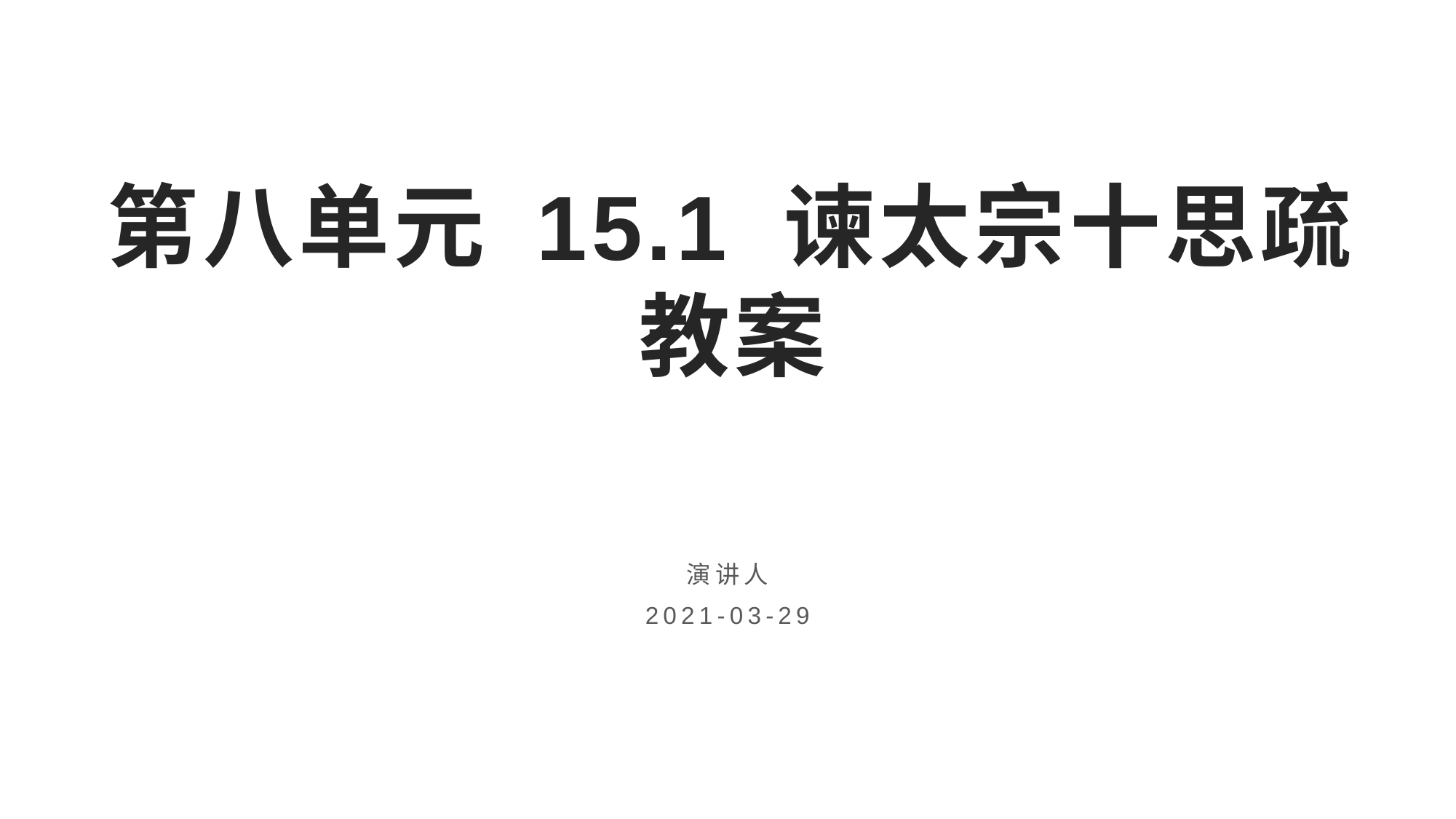

# 第八单元 15.1 谏太宗十思疏 教案
演讲人
2021-03-29